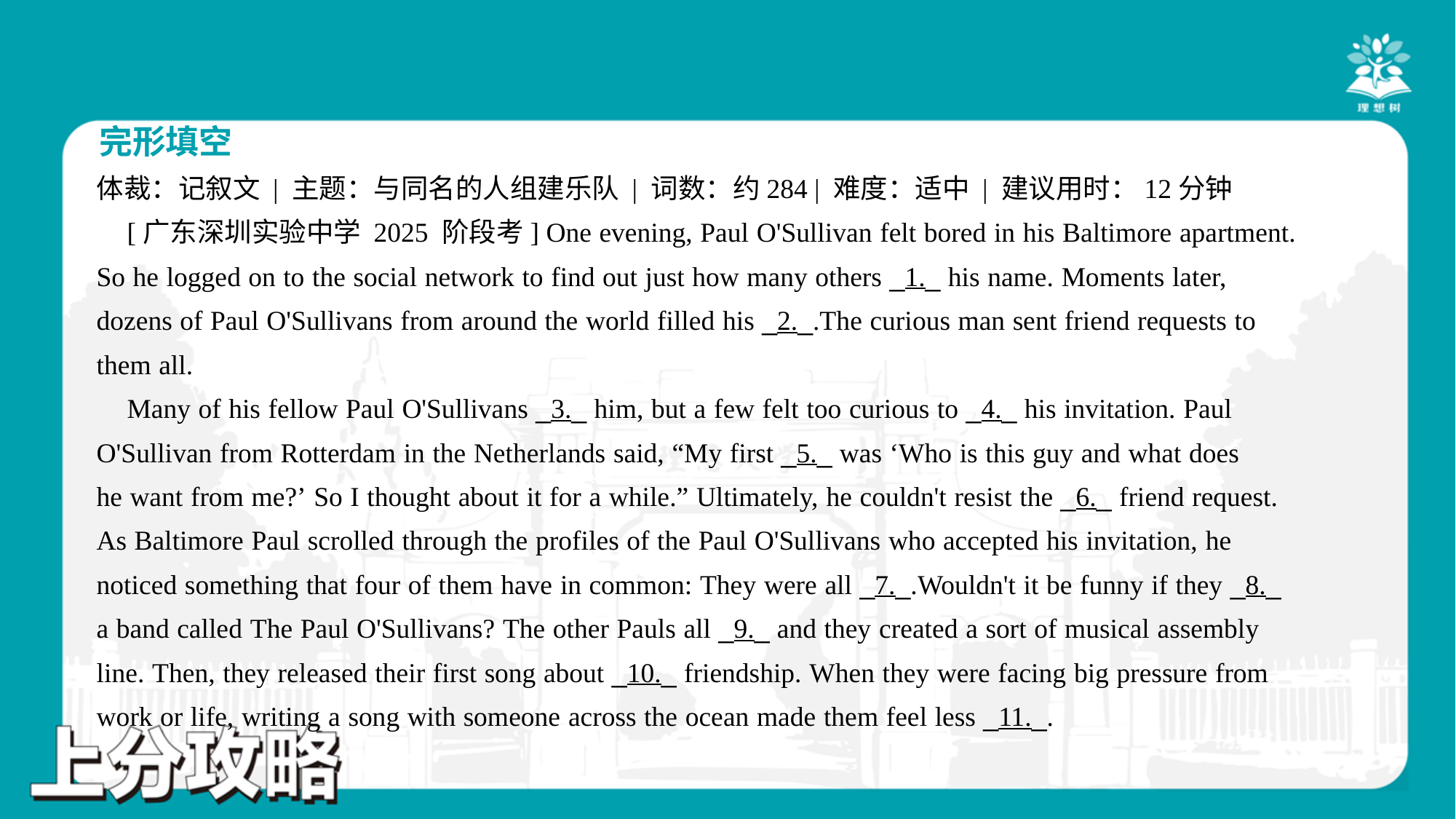

完形填空
体裁：记叙文 | 主题：与同名的人组建乐队 | 词数：约284 | 难度：适中 | 建议用时：12分钟
    [广东深圳实验中学 2025 阶段考] One evening, Paul O'Sullivan felt bored in his Baltimore apartment.
So he logged on to the social network to find out just how many others _1._ his name. Moments later,
dozens of Paul O'Sullivans from around the world filled his _2._.The curious man sent friend requests to
them all.
    Many of his fellow Paul O'Sullivans _3._ him, but a few felt too curious to _4._ his invitation. Paul
O'Sullivan from Rotterdam in the Netherlands said, “My first _5._ was ‘Who is this guy and what does
he want from me?’ So I thought about it for a while.” Ultimately, he couldn't resist the _6._ friend request.
As Baltimore Paul scrolled through the profiles of the Paul O'Sullivans who accepted his invitation, he
noticed something that four of them have in common: They were all _7._.Wouldn't it be funny if they _8._
a band called The Paul O'Sullivans? The other Pauls all _9._ and they created a sort of musical assembly
line. Then, they released their first song about _10._ friendship. When they were facing big pressure from
work or life, writing a song with someone across the ocean made them feel less _11._.#3